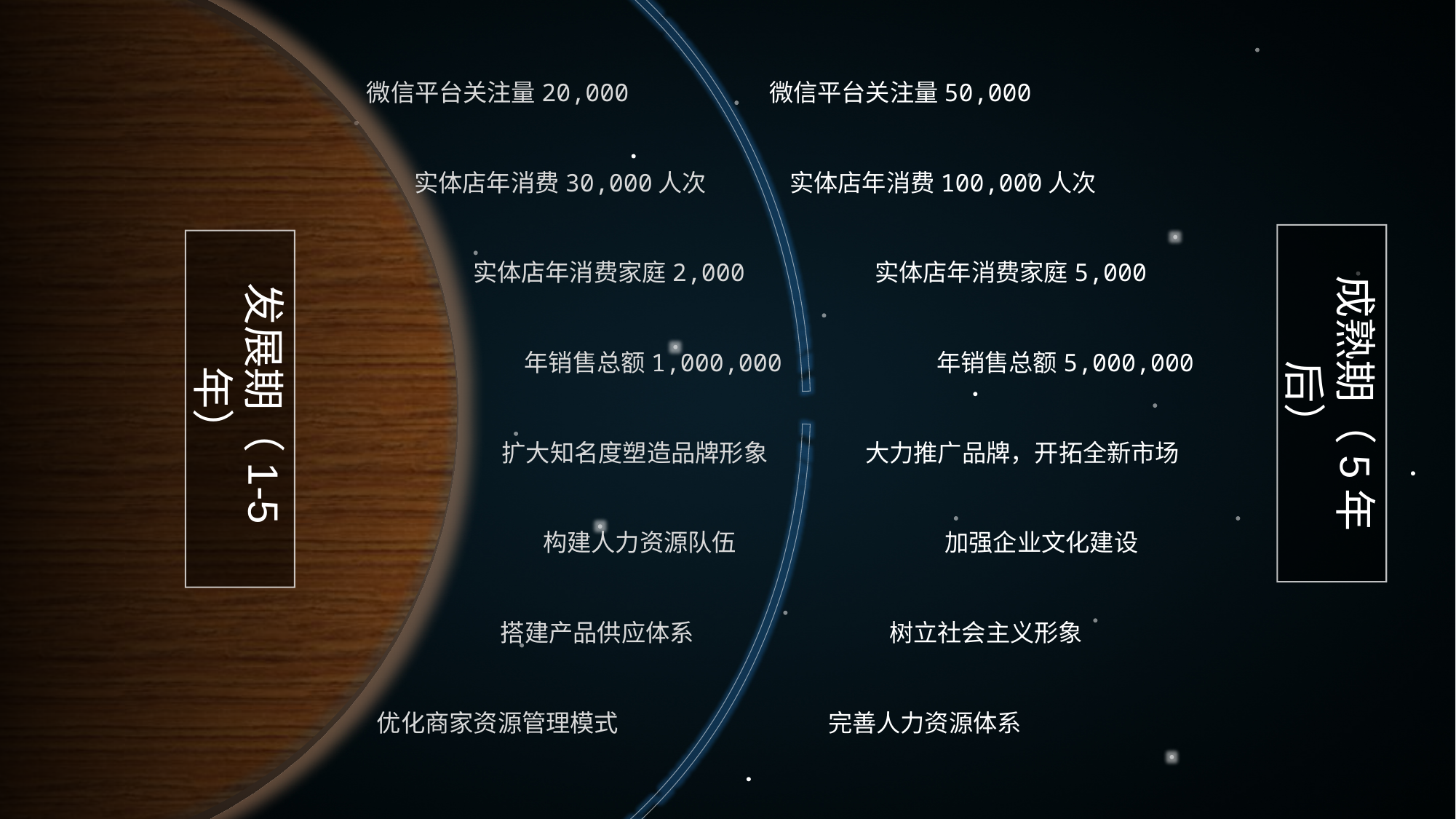

微信平台关注量20,000
微信平台关注量50,000
实体店年消费30,000人次
实体店年消费100,000人次
成熟期（5年后）
发展期（1-5年）
实体店年消费家庭2,000
实体店年消费家庭5,000
年销售总额1,000,000
年销售总额5,000,000

扩大知名度塑造品牌形象
大力推广品牌，开拓全新市场
构建人力资源队伍
加强企业文化建设
搭建产品供应体系
树立社会主义形象
优化商家资源管理模式
完善人力资源体系